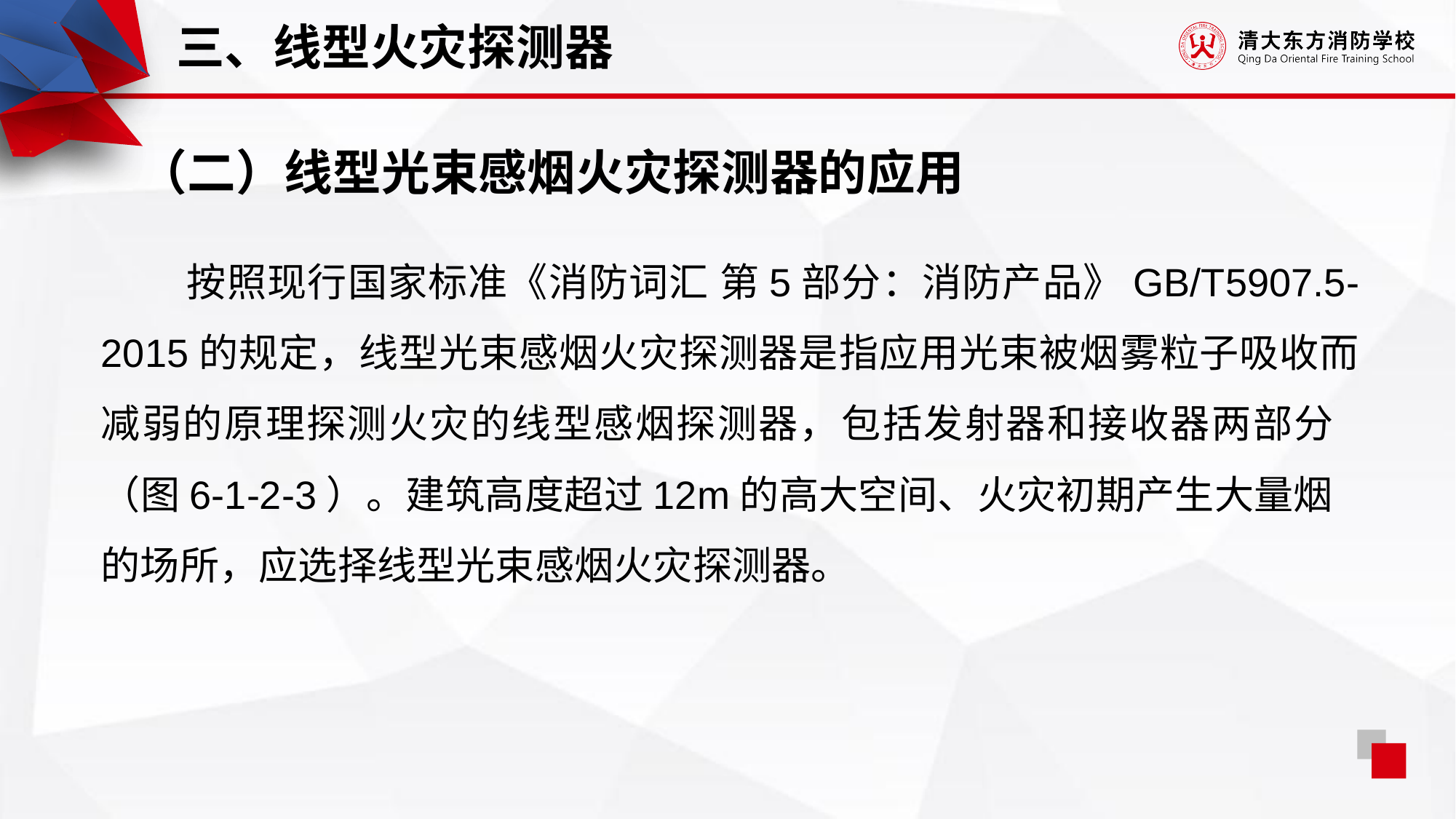

三、线型火灾探测器

（二）线型光束感烟火灾探测器的应用
按照现行国家标准《消防词汇 第5部分：消防产品》GB/T5907.5-2015的规定，线型光束感烟火灾探测器是指应用光束被烟雾粒子吸收而减弱的原理探测火灾的线型感烟探测器，包括发射器和接收器两部分（图6-1-2-3）。建筑高度超过12m的高大空间、火灾初期产生大量烟的场所，应选择线型光束感烟火灾探测器。